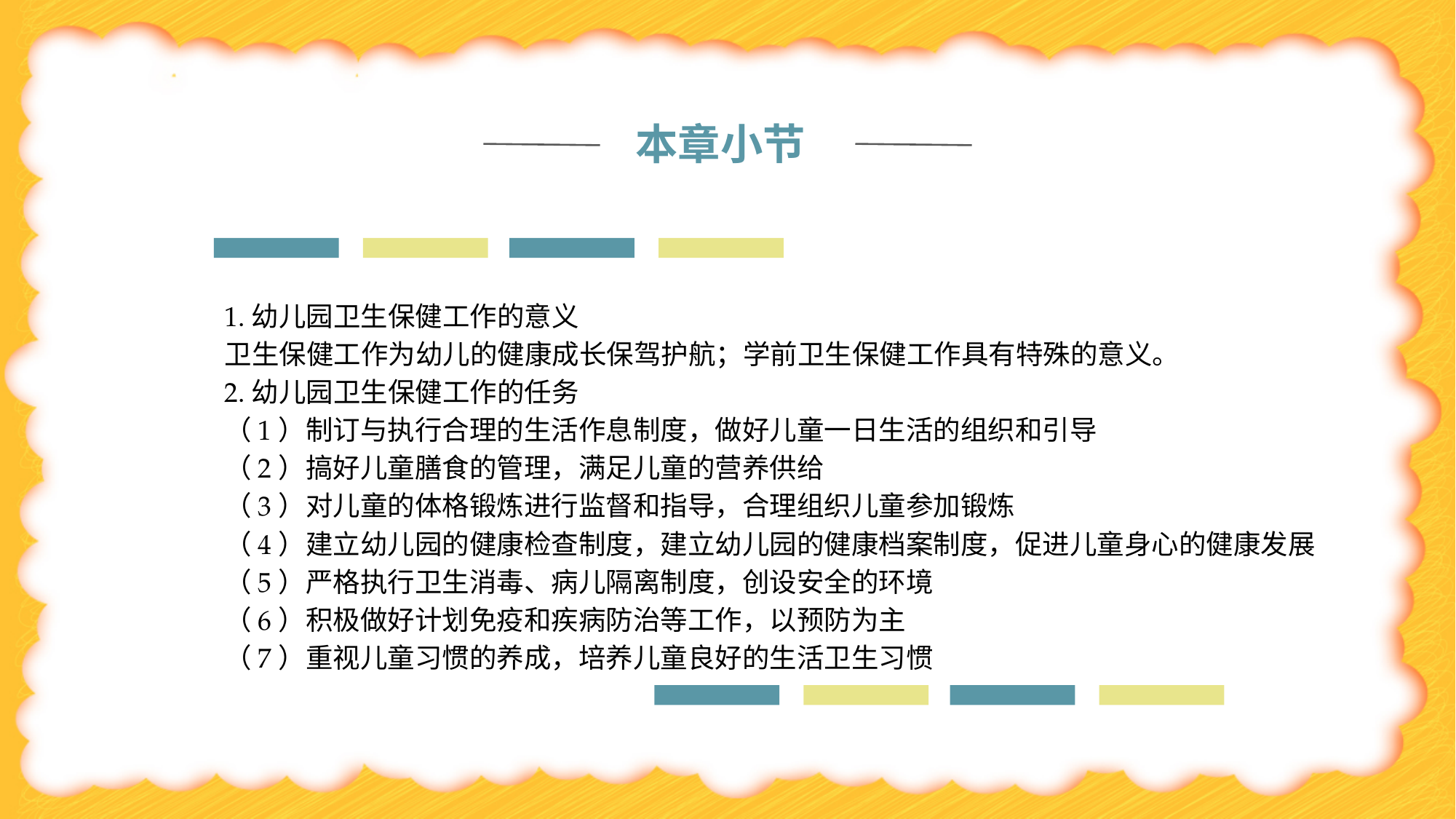

本章小节

1.幼儿园卫生保健工作的意义
卫生保健工作为幼儿的健康成长保驾护航；学前卫生保健工作具有特殊的意义。
2.幼儿园卫生保健工作的任务
（1）制订与执行合理的生活作息制度，做好儿童一日生活的组织和引导
（2）搞好儿童膳食的管理，满足儿童的营养供给
（3）对儿童的体格锻炼进行监督和指导，合理组织儿童参加锻炼
（4）建立幼儿园的健康检查制度，建立幼儿园的健康档案制度，促进儿童身心的健康发展
（5）严格执行卫生消毒、病儿隔离制度，创设安全的环境
（6）积极做好计划免疫和疾病防治等工作，以预防为主
（7）重视儿童习惯的养成，培养儿童良好的生活卫生习惯